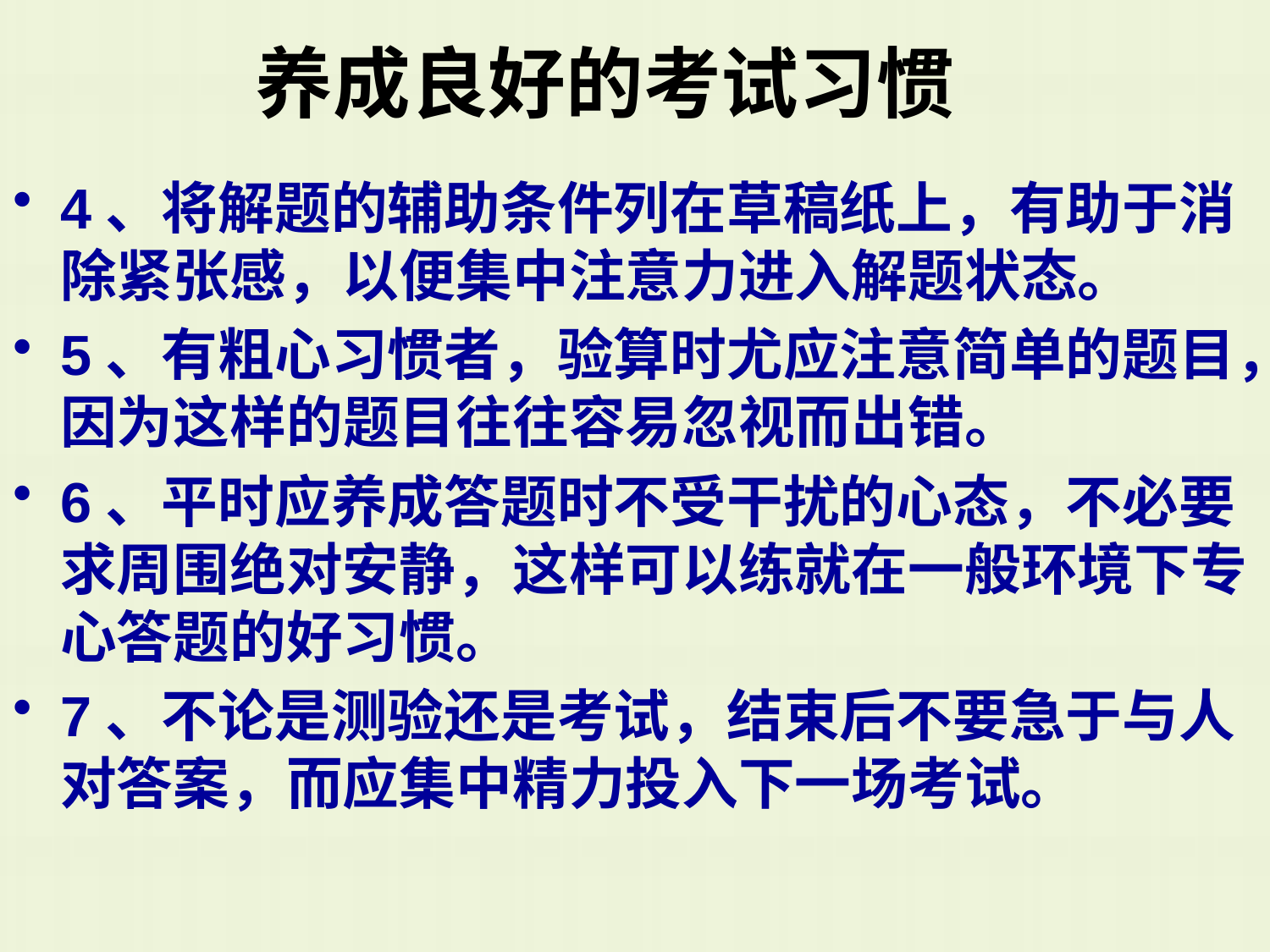

# 养成良好的考试习惯
4、将解题的辅助条件列在草稿纸上，有助于消除紧张感，以便集中注意力进入解题状态。
5、有粗心习惯者，验算时尤应注意简单的题目，因为这样的题目往往容易忽视而出错。
6、平时应养成答题时不受干扰的心态，不必要求周围绝对安静，这样可以练就在一般环境下专心答题的好习惯。
7、不论是测验还是考试，结束后不要急于与人对答案，而应集中精力投入下一场考试。